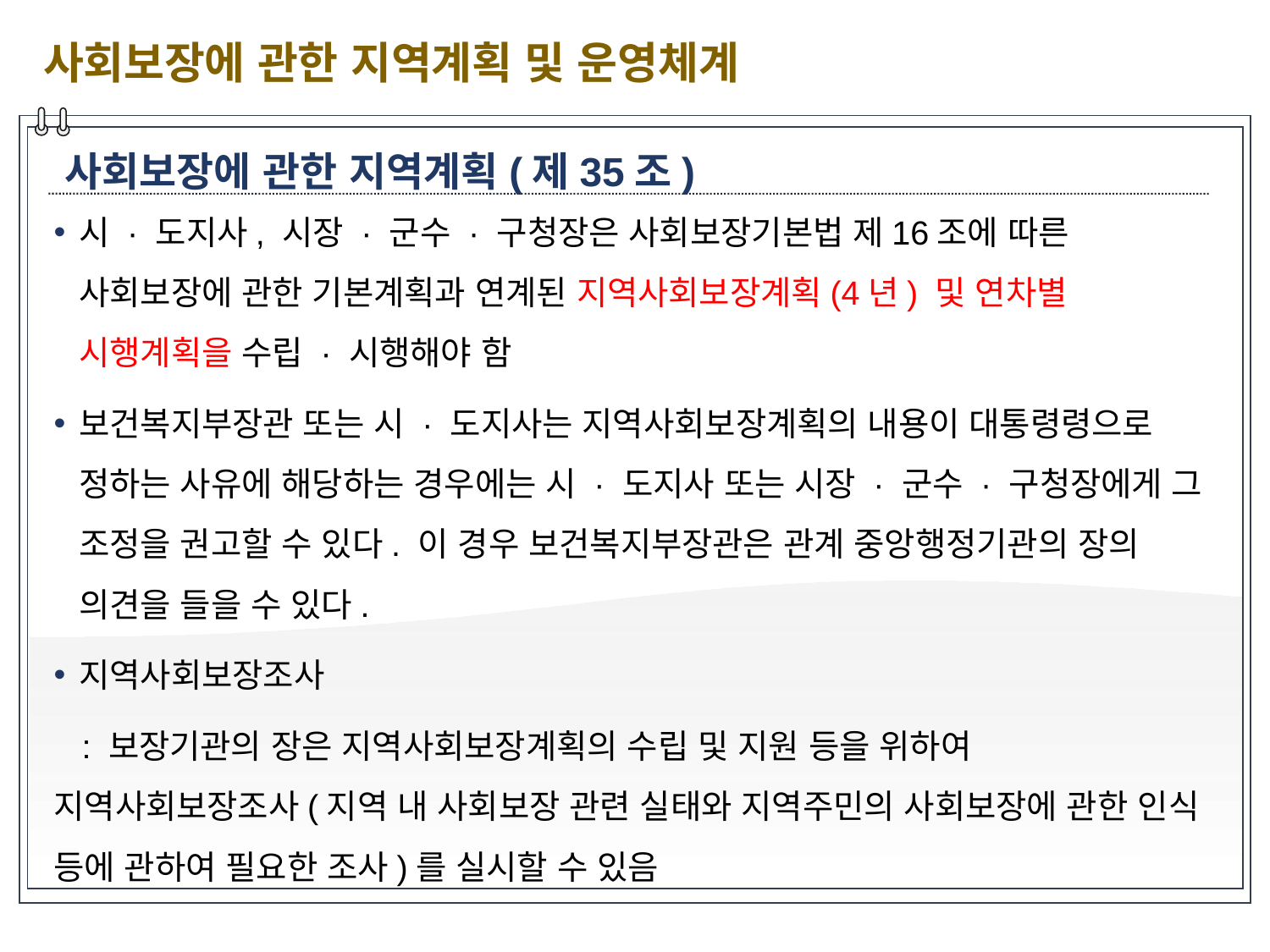

사회보장에 관한 지역계획 및 운영체계

사회보장에 관한 지역계획(제35조)
시 · 도지사, 시장 · 군수 · 구청장은 사회보장기본법 제16조에 따른 사회보장에 관한 기본계획과 연계된 지역사회보장계획(4년) 및 연차별 시행계획을 수립 · 시행해야 함
보건복지부장관 또는 시 · 도지사는 지역사회보장계획의 내용이 대통령령으로 정하는 사유에 해당하는 경우에는 시 · 도지사 또는 시장 · 군수 · 구청장에게 그 조정을 권고할 수 있다. 이 경우 보건복지부장관은 관계 중앙행정기관의 장의 의견을 들을 수 있다.
지역사회보장조사
   : 보장기관의 장은 지역사회보장계획의 수립 및 지원 등을 위하여 지역사회보장조사(지역 내 사회보장 관련 실태와 지역주민의 사회보장에 관한 인식 등에 관하여 필요한 조사)를 실시할 수 있음